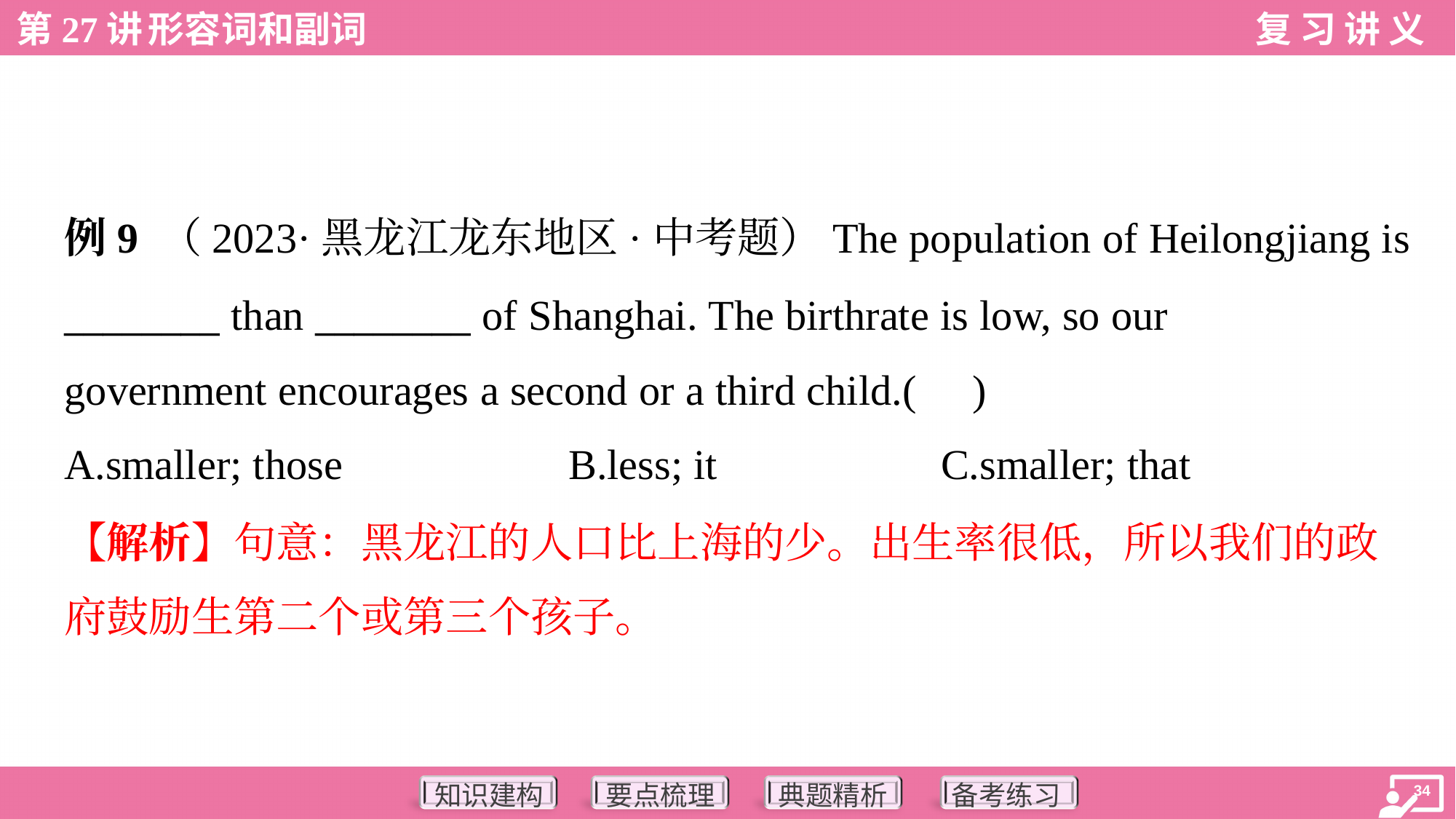

例9 （2023·黑龙江龙东地区·中考题）The population of Heilongjiang is
________ than ________ of Shanghai. The birthrate is low, so our
government encourages a second or a third child.(     )
A.smaller; those	B.less; it	C.smaller; that
【解析】句意：黑龙江的人口比上海的少。出生率很低，所以我们的政
府鼓励生第二个或第三个孩子。